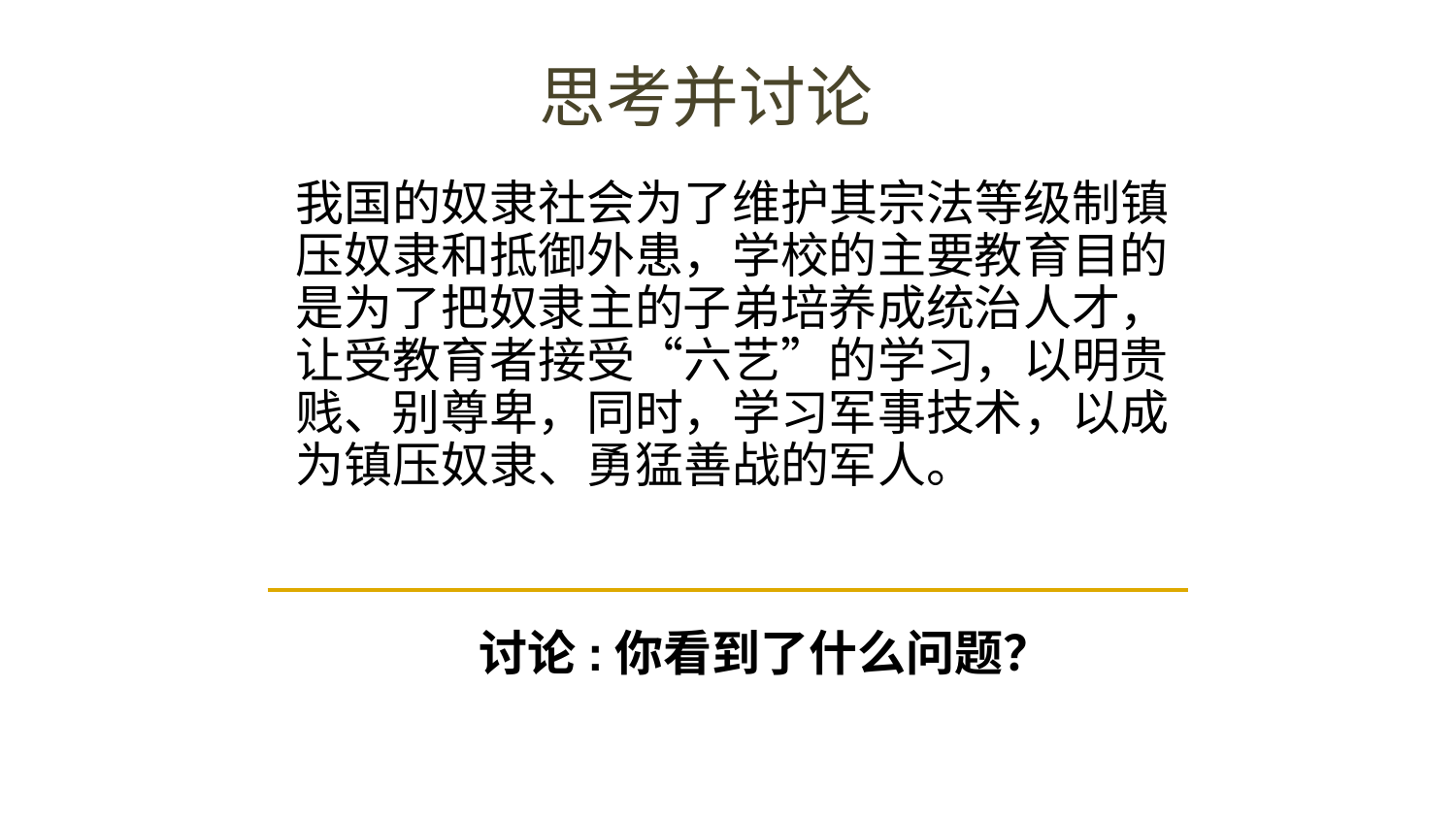

思考并讨论
我国的奴隶社会为了维护其宗法等级制镇压奴隶和抵御外患，学校的主要教育目的是为了把奴隶主的子弟培养成统治人才，让受教育者接受“六艺”的学习，以明贵贱、别尊卑，同时，学习军事技术，以成为镇压奴隶、勇猛善战的军人。
讨论:你看到了什么问题？